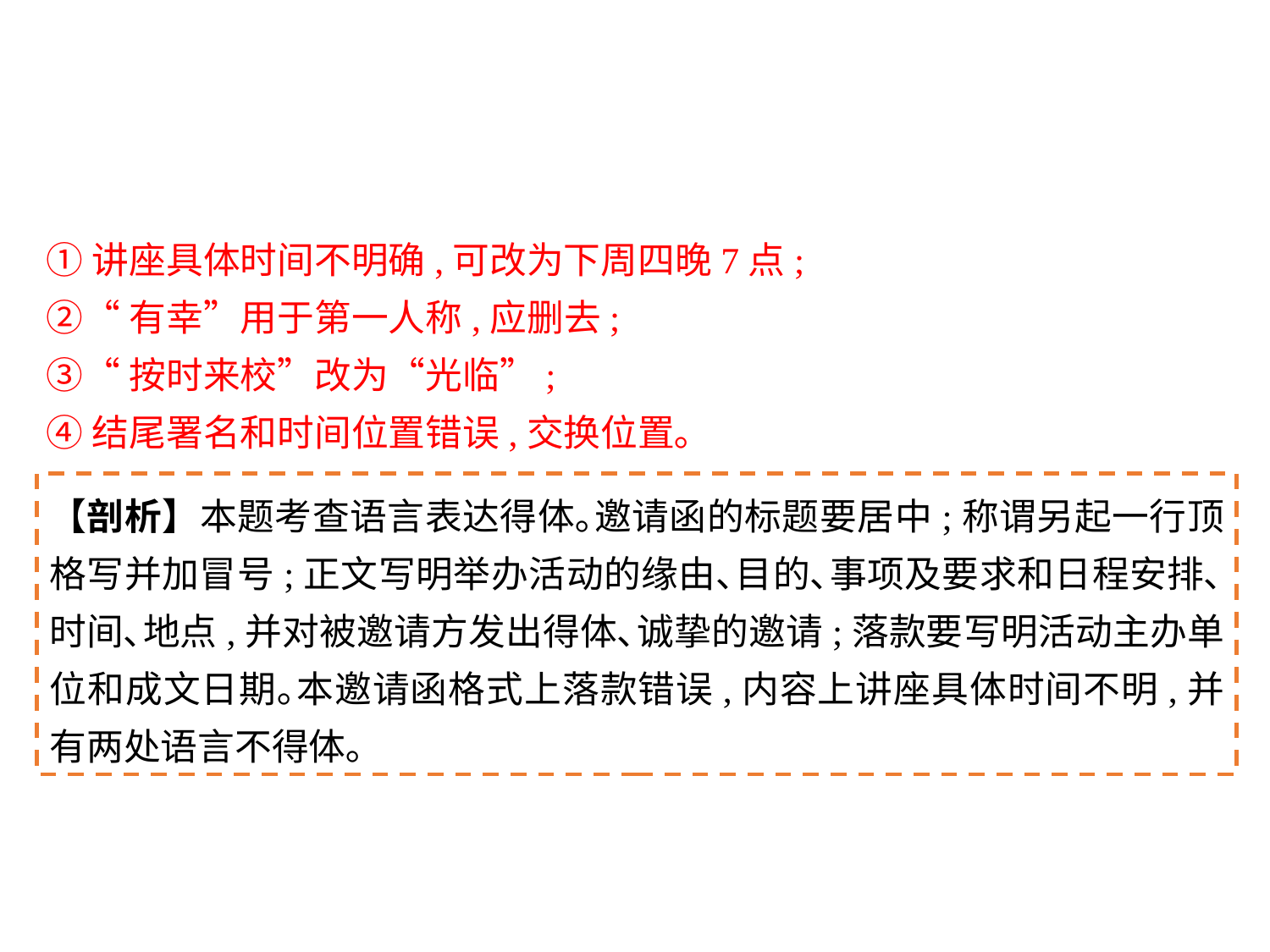

①讲座具体时间不明确,可改为下周四晚7点;
②“有幸”用于第一人称,应删去;
③“按时来校”改为“光临”;
④结尾署名和时间位置错误,交换位置｡
【剖析】本题考查语言表达得体｡邀请函的标题要居中;称谓另起一行顶格写并加冒号;正文写明举办活动的缘由､目的､事项及要求和日程安排､时间､地点,并对被邀请方发出得体､诚挚的邀请;落款要写明活动主办单位和成文日期｡本邀请函格式上落款错误,内容上讲座具体时间不明,并有两处语言不得体｡